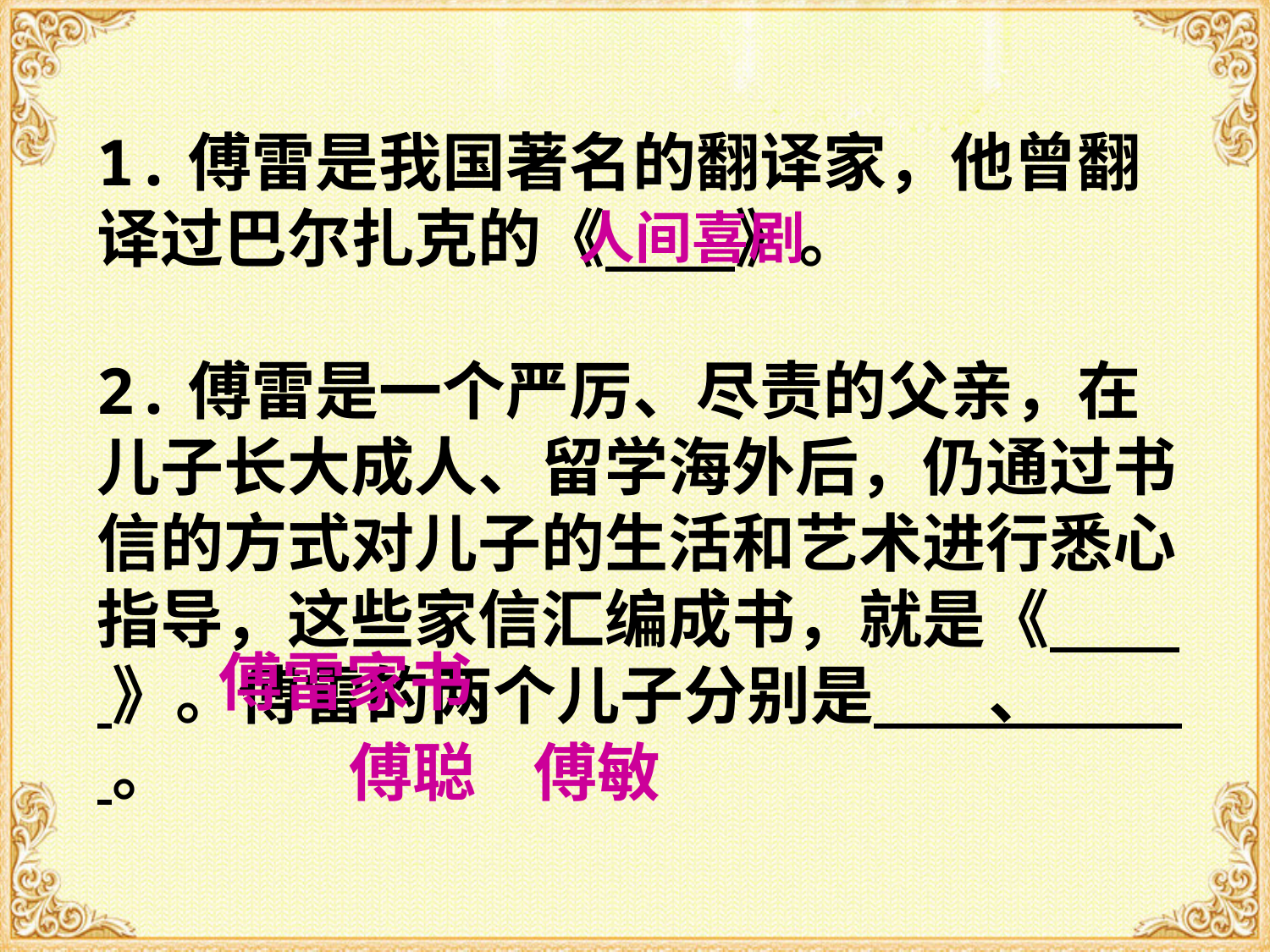

1.傅雷是我国著名的翻译家，他曾翻译过巴尔扎克的《         》。

2.傅雷是一个严厉、尽责的父亲，在儿子长大成人、留学海外后，仍通过书信的方式对儿子的生活和艺术进行悉心指导，这些家信汇编成书，就是《           》。傅雷的两个儿子分别是        、           。
人间喜剧
傅雷家书
傅聪    傅敏